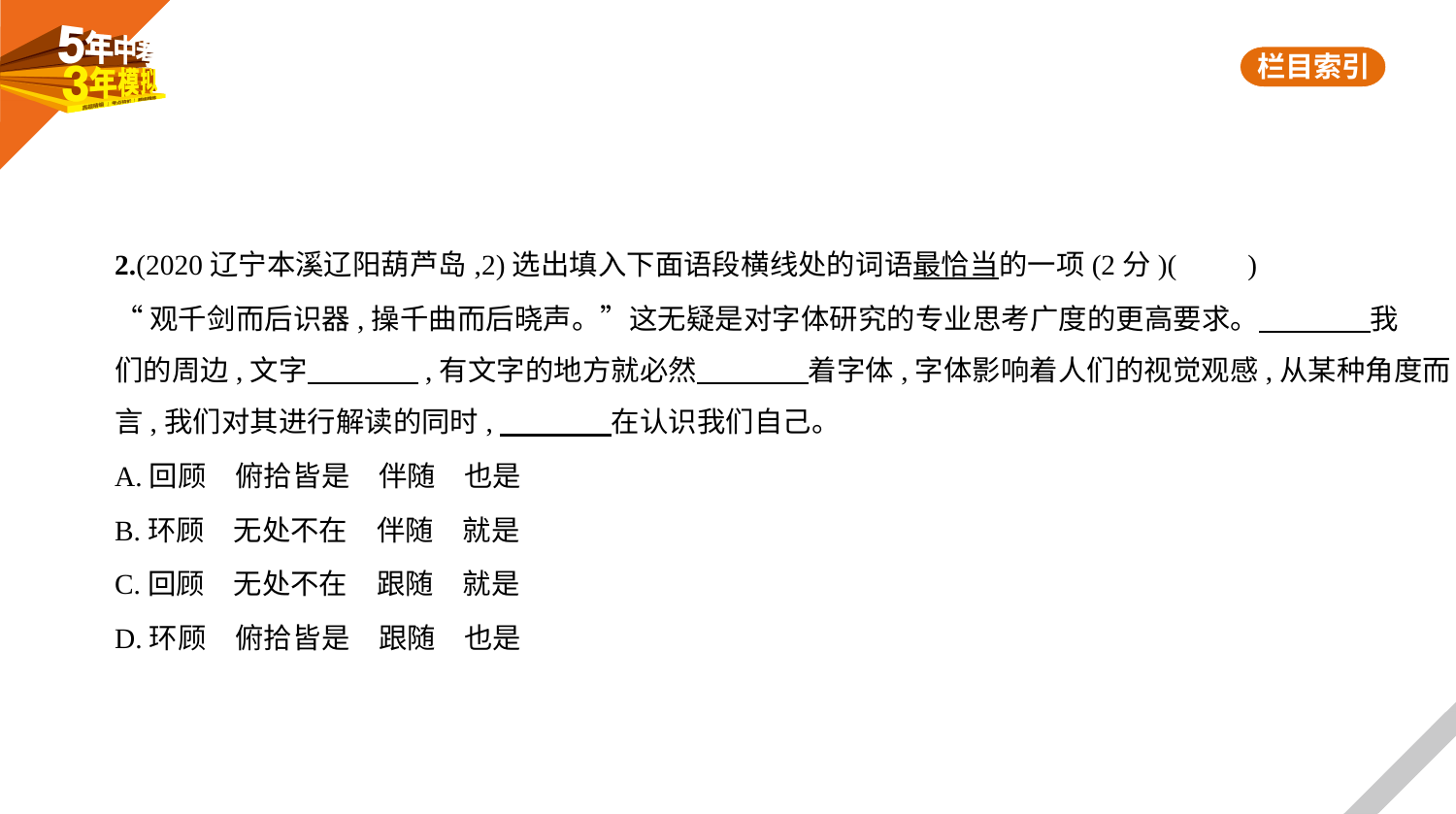

2.(2020辽宁本溪辽阳葫芦岛,2)选出填入下面语段横线处的词语最恰当的一项(2分)(　　)
“观千剑而后识器,操千曲而后晓声。”这无疑是对字体研究的专业思考广度的更高要求。　　　    我
们的周边,文字　　　    ,有文字的地方就必然　　　    着字体,字体影响着人们的视觉观感,从某种角度而
言,我们对其进行解读的同时,　　　    在认识我们自己。
A.回顾　俯拾皆是　伴随　也是
B.环顾　无处不在　伴随　就是
C.回顾　无处不在　跟随　就是
D.环顾　俯拾皆是　跟随　也是